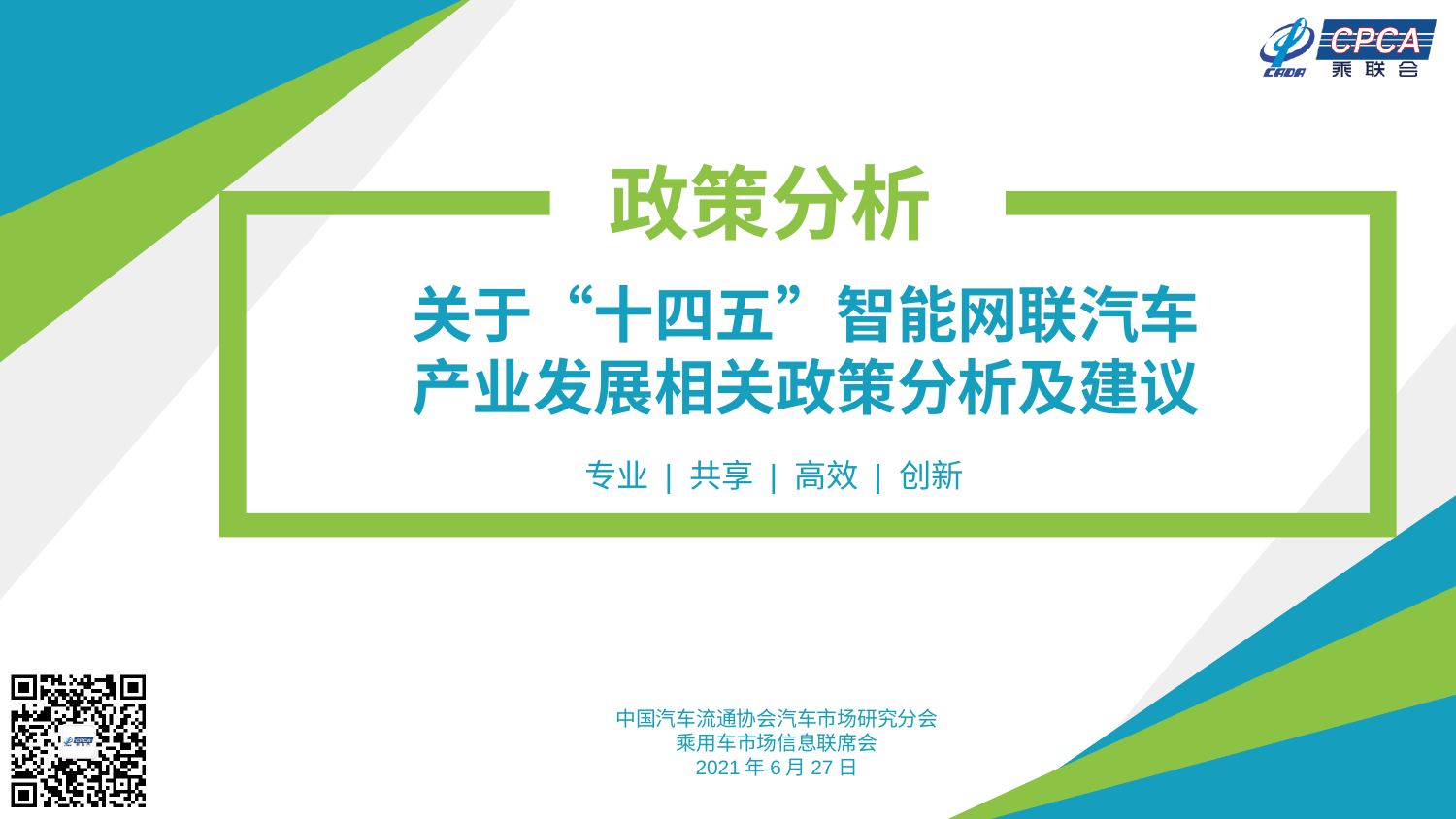

关于“十四五”智能网联汽车
产业发展相关政策分析及建议
中国汽车流通协会汽车市场研究分会
乘用车市场信息联席会
2021年6月27日